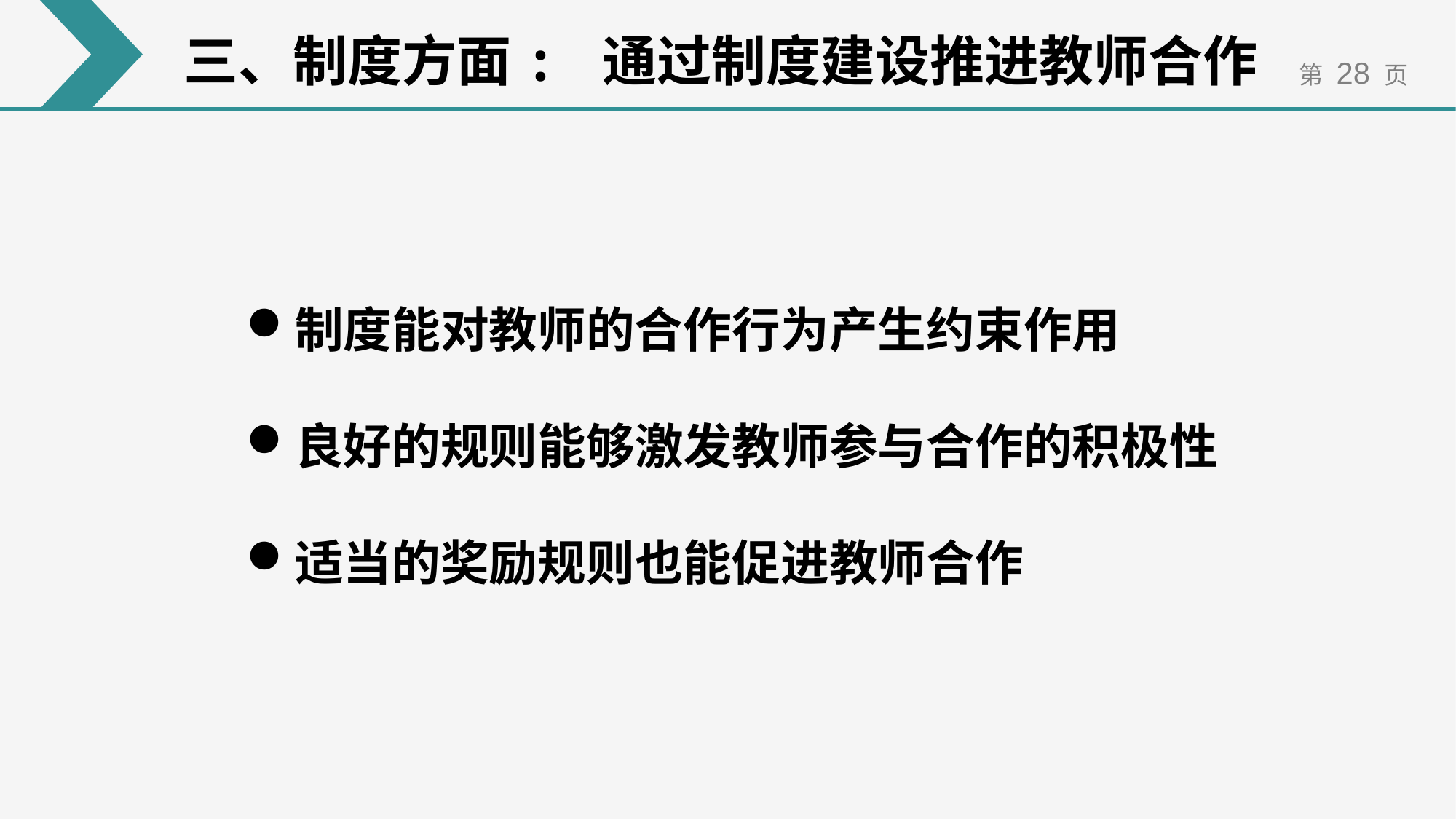

三、制度方面: 通过制度建设推进教师合作
制度能对教师的合作行为产生约束作用
良好的规则能够激发教师参与合作的积极性
适当的奖励规则也能促进教师合作